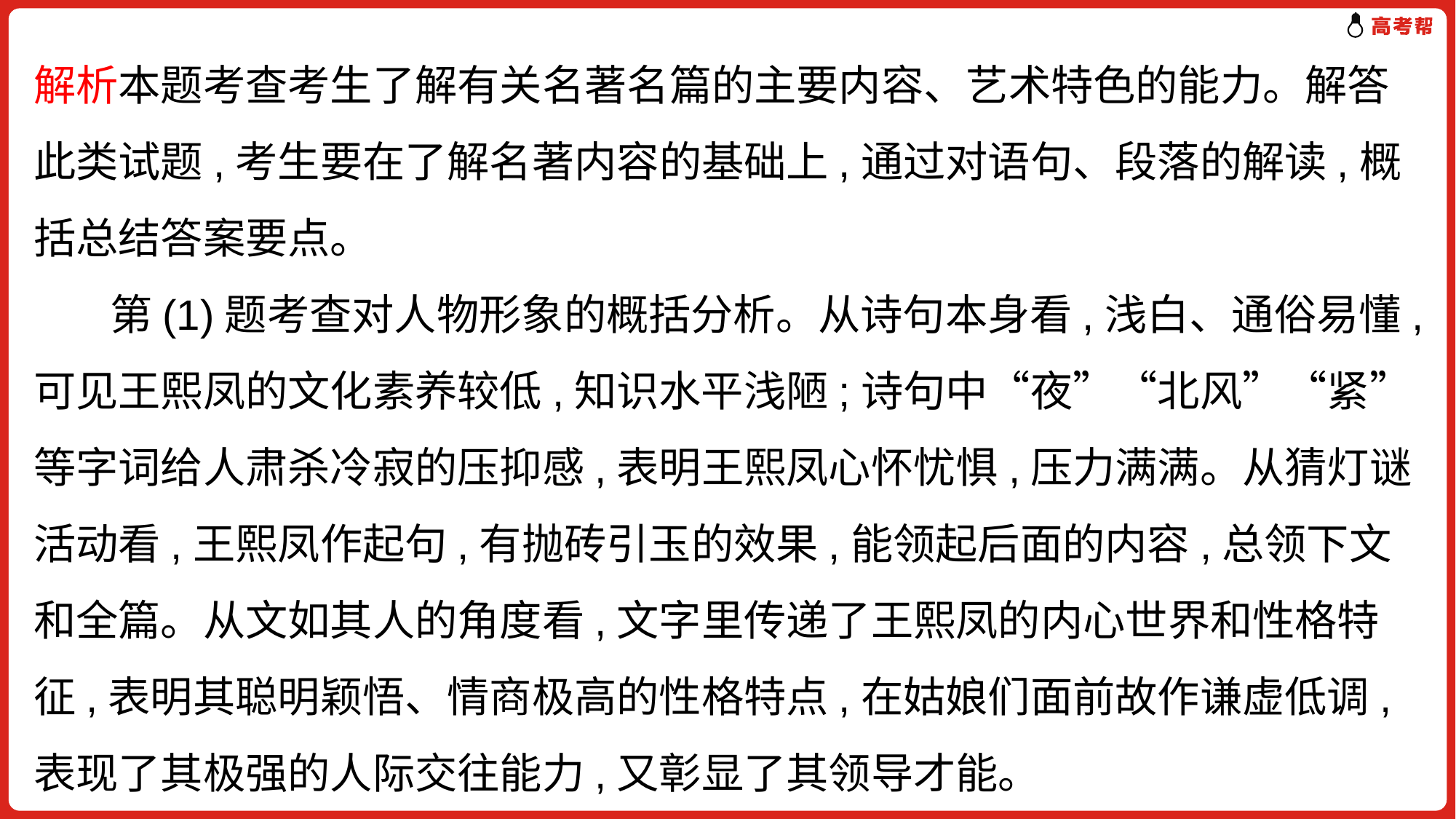

解析本题考查考生了解有关名著名篇的主要内容、艺术特色的能力。解答此类试题,考生要在了解名著内容的基础上,通过对语句、段落的解读,概括总结答案要点。
       第(1)题考查对人物形象的概括分析。从诗句本身看,浅白、通俗易懂,可见王熙凤的文化素养较低,知识水平浅陋;诗句中“夜”“北风”“紧” 等字词给人肃杀冷寂的压抑感,表明王熙凤心怀忧惧,压力满满。从猜灯谜活动看,王熙凤作起句,有抛砖引玉的效果,能领起后面的内容,总领下文和全篇。从文如其人的角度看,文字里传递了王熙凤的内心世界和性格特征,表明其聪明颖悟、情商极高的性格特点,在姑娘们面前故作谦虚低调,表现了其极强的人际交往能力,又彰显了其领导才能。